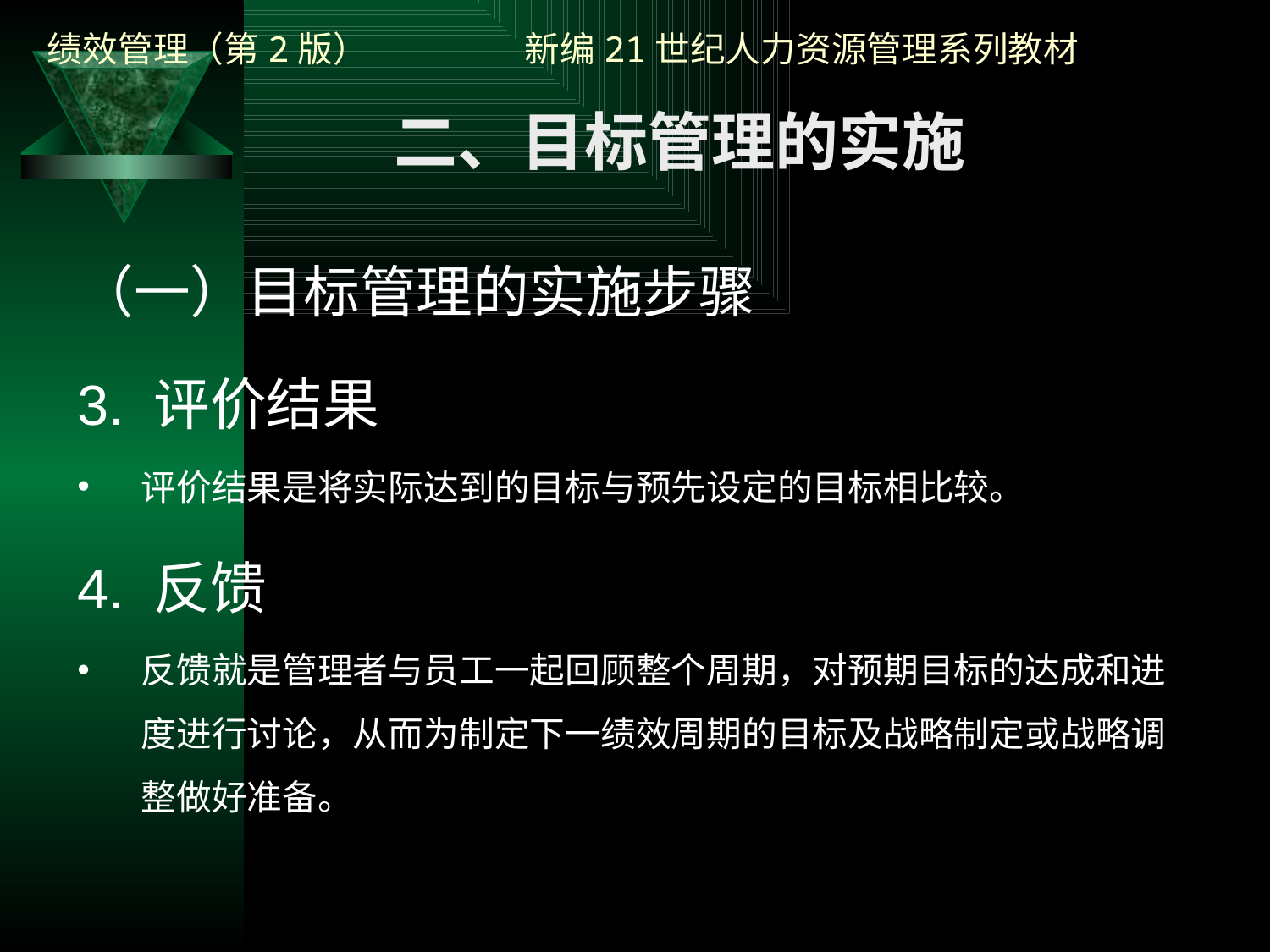

二、目标管理的实施
（一）目标管理的实施步骤
3. 评价结果
评价结果是将实际达到的目标与预先设定的目标相比较。
4. 反馈
反馈就是管理者与员工一起回顾整个周期，对预期目标的达成和进度进行讨论，从而为制定下一绩效周期的目标及战略制定或战略调整做好准备。